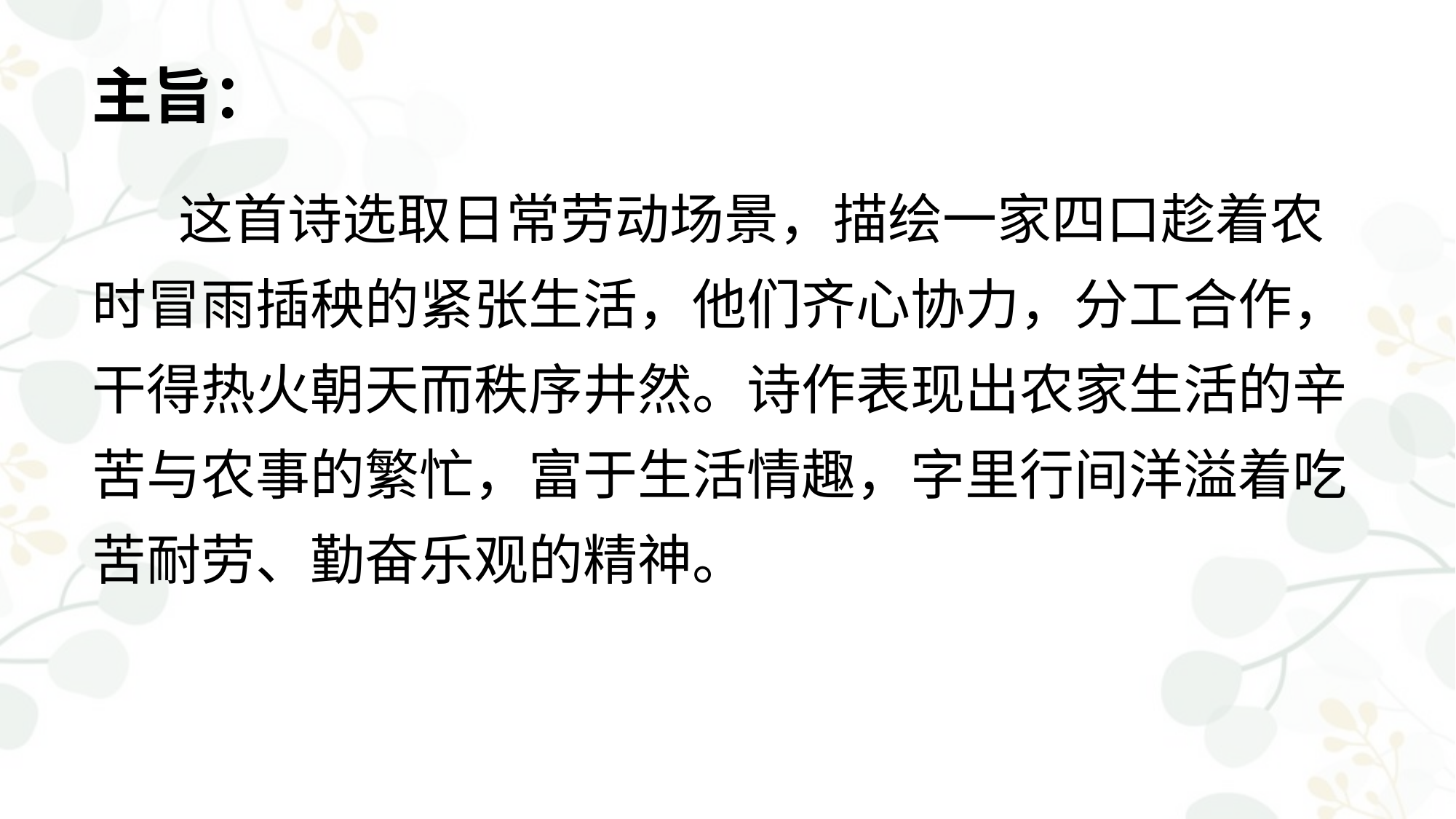

# 主旨：
      这首诗选取日常劳动场景，描绘一家四口趁着农时冒雨插秧的紧张生活，他们齐心协力，分工合作，干得热火朝天而秩序井然。诗作表现出农家生活的辛苦与农事的繁忙，富于生活情趣，字里行间洋溢着吃苦耐劳、勤奋乐观的精神。